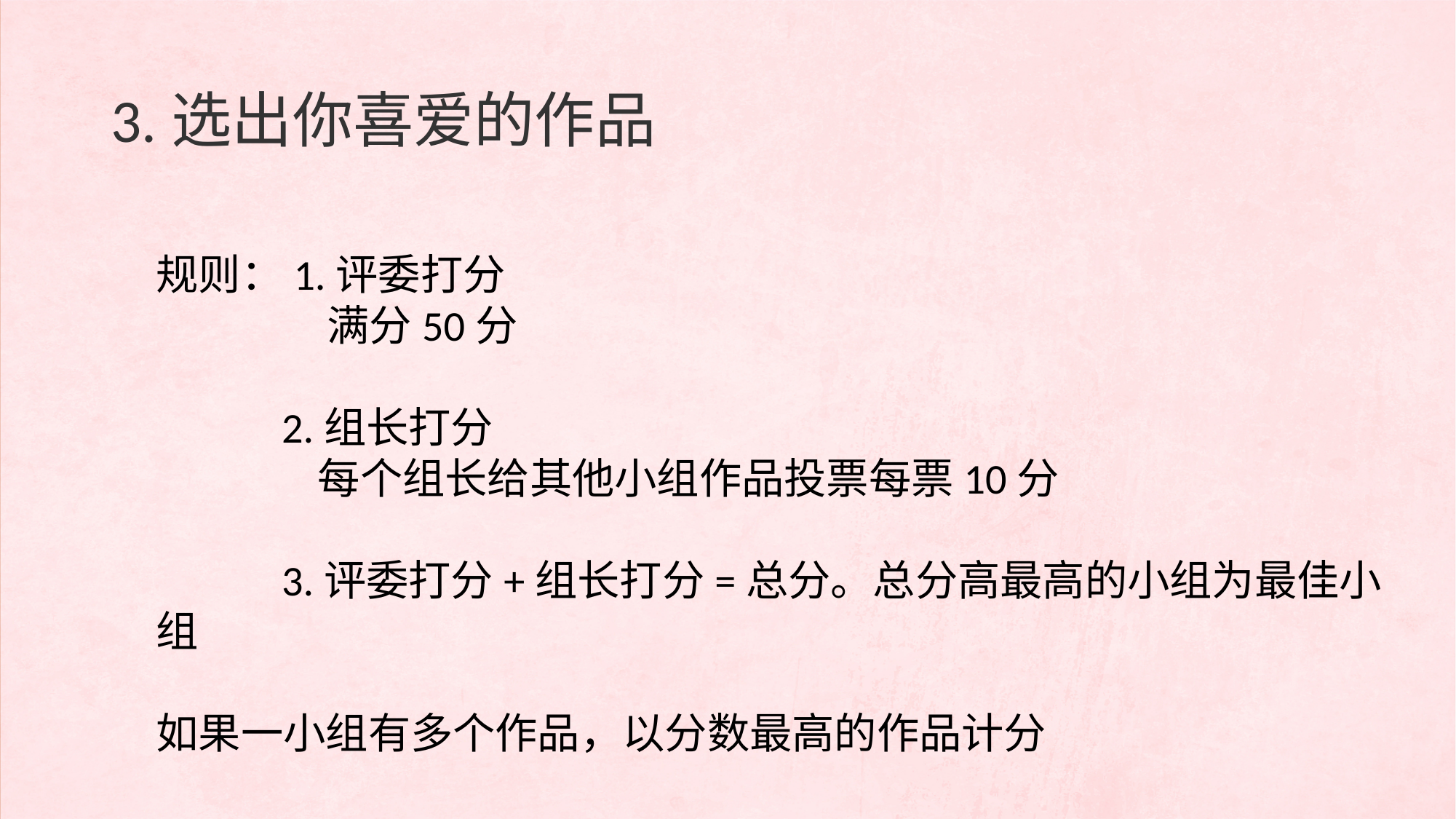

# 3.选出你喜爱的作品
规则：1.评委打分
                 满分50分

             2.组长打分
                每个组长给其他小组作品投票每票10分

             3.评委打分+组长打分=总分。总分高最高的小组为最佳小组

如果一小组有多个作品，以分数最高的作品计分